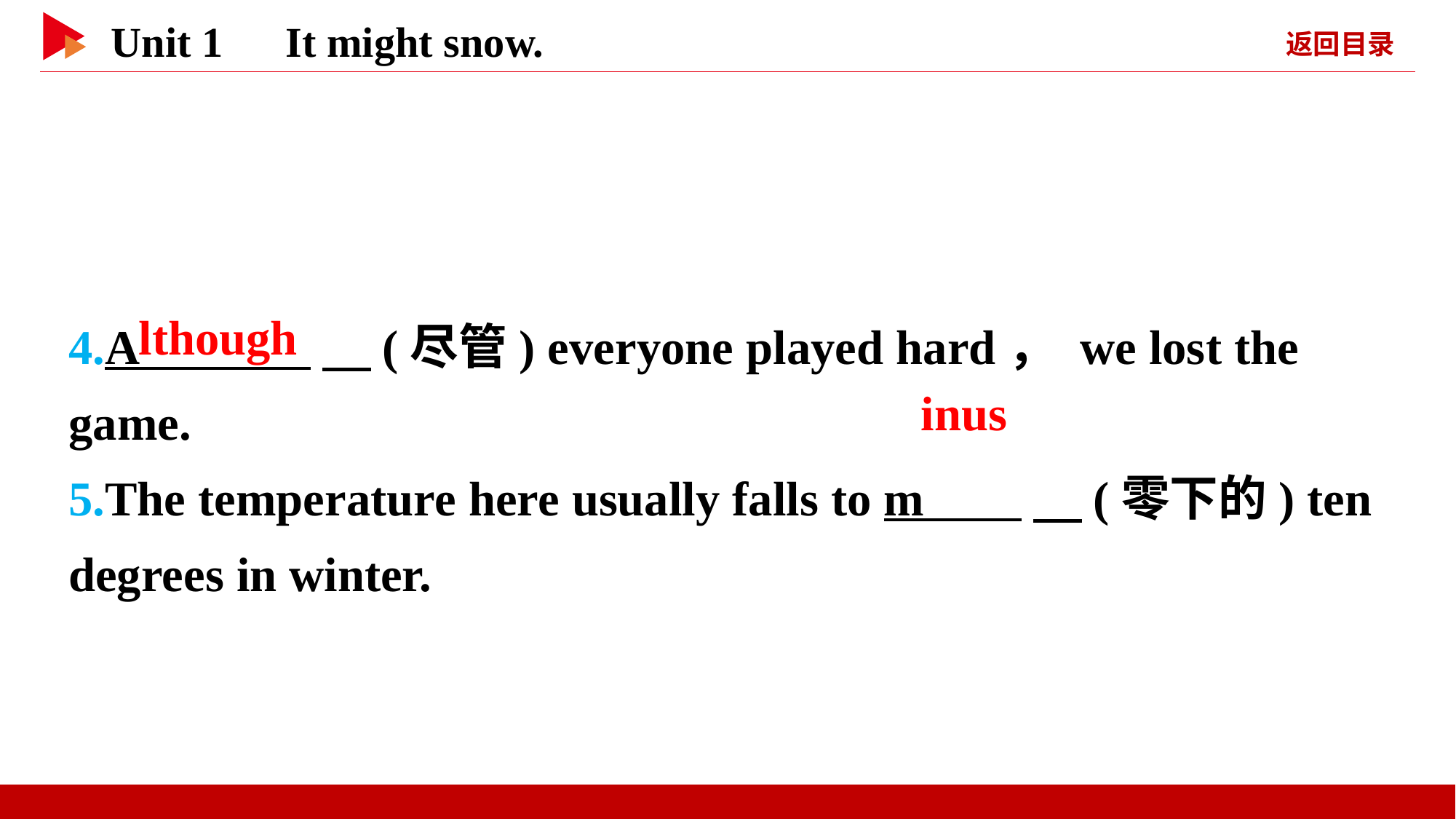

4.A              　(尽管) everyone played hard， we lost the game.
5.The temperature here usually falls to m        　(零下的) ten degrees in winter.
lthough
inus